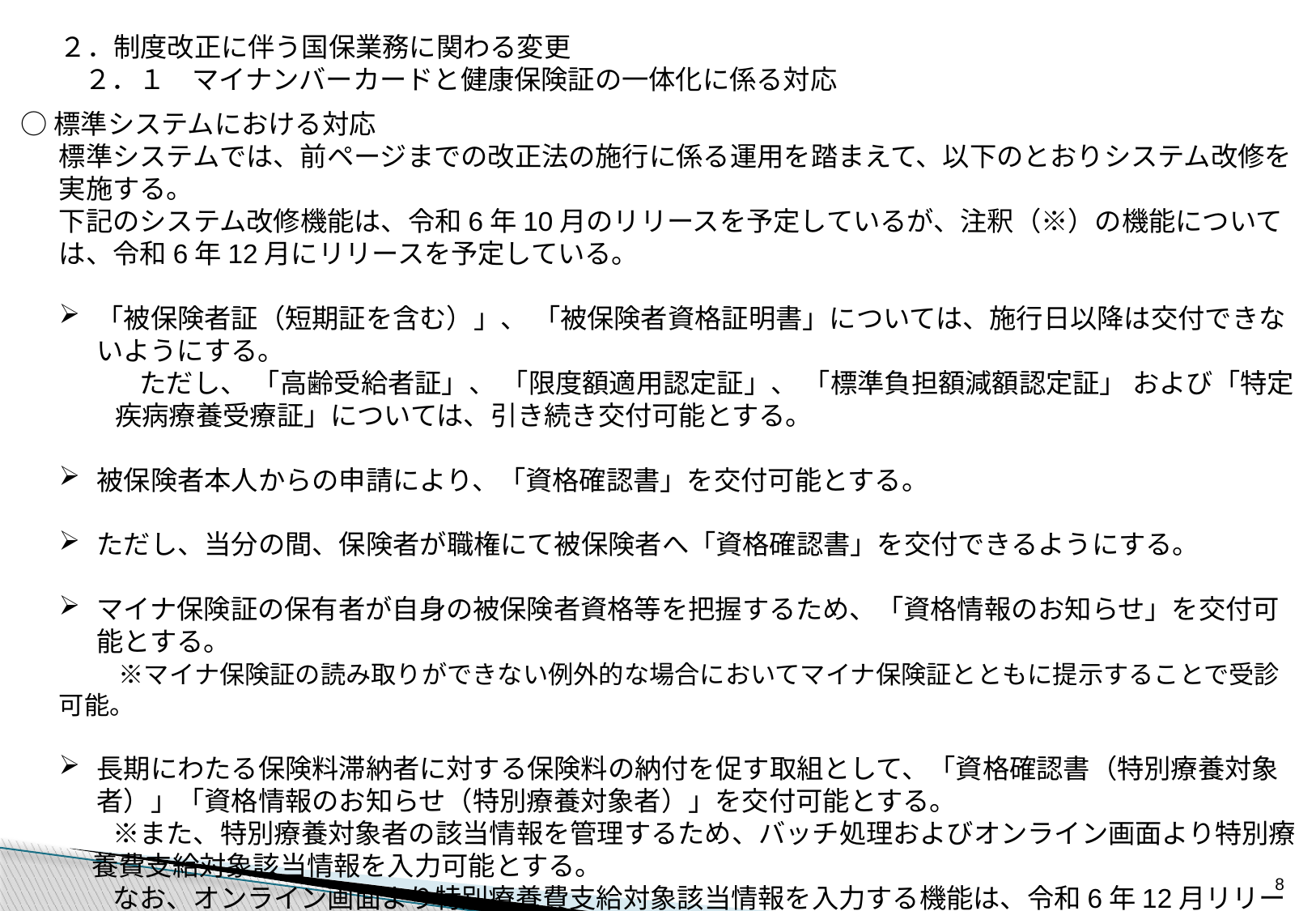

２．制度改正に伴う国保業務に関わる変更
２．１　マイナンバーカードと健康保険証の一体化に係る対応
○標準システムにおける対応
標準システムでは、前ページまでの改正法の施行に係る運用を踏まえて、以下のとおりシステム改修を実施する。
下記のシステム改修機能は、令和6年10月のリリースを予定しているが、注釈（※）の機能については、令和6年12月にリリースを予定している。

「被保険者証（短期証を含む）」、 「被保険者資格証明書」については、施行日以降は交付できないようにする。
　　　ただし、 「高齢受給者証」、 「限度額適用認定証」、 「標準負担額減額認定証」 および「特定疾病療養受療証」については、引き続き交付可能とする。

被保険者本人からの申請により、「資格確認書」を交付可能とする。

ただし、当分の間、保険者が職権にて被保険者へ「資格確認書」を交付できるようにする。

マイナ保険証の保有者が自身の被保険者資格等を把握するため、「資格情報のお知らせ」を交付可能とする。
　　 ※マイナ保険証の読み取りができない例外的な場合においてマイナ保険証とともに提示することで受診可能。

長期にわたる保険料滞納者に対する保険料の納付を促す取組として、「資格確認書（特別療養対象者）」「資格情報のお知らせ（特別療養対象者）」を交付可能とする。
　　※また、特別療養対象者の該当情報を管理するため、バッチ処理およびオンライン画面より特別療養費支給対象該当情報を入力可能とする。
　　なお、オンライン画面より特別療養費支給対象該当情報を入力する機能は、令和6年12月リリースを予定している。
8